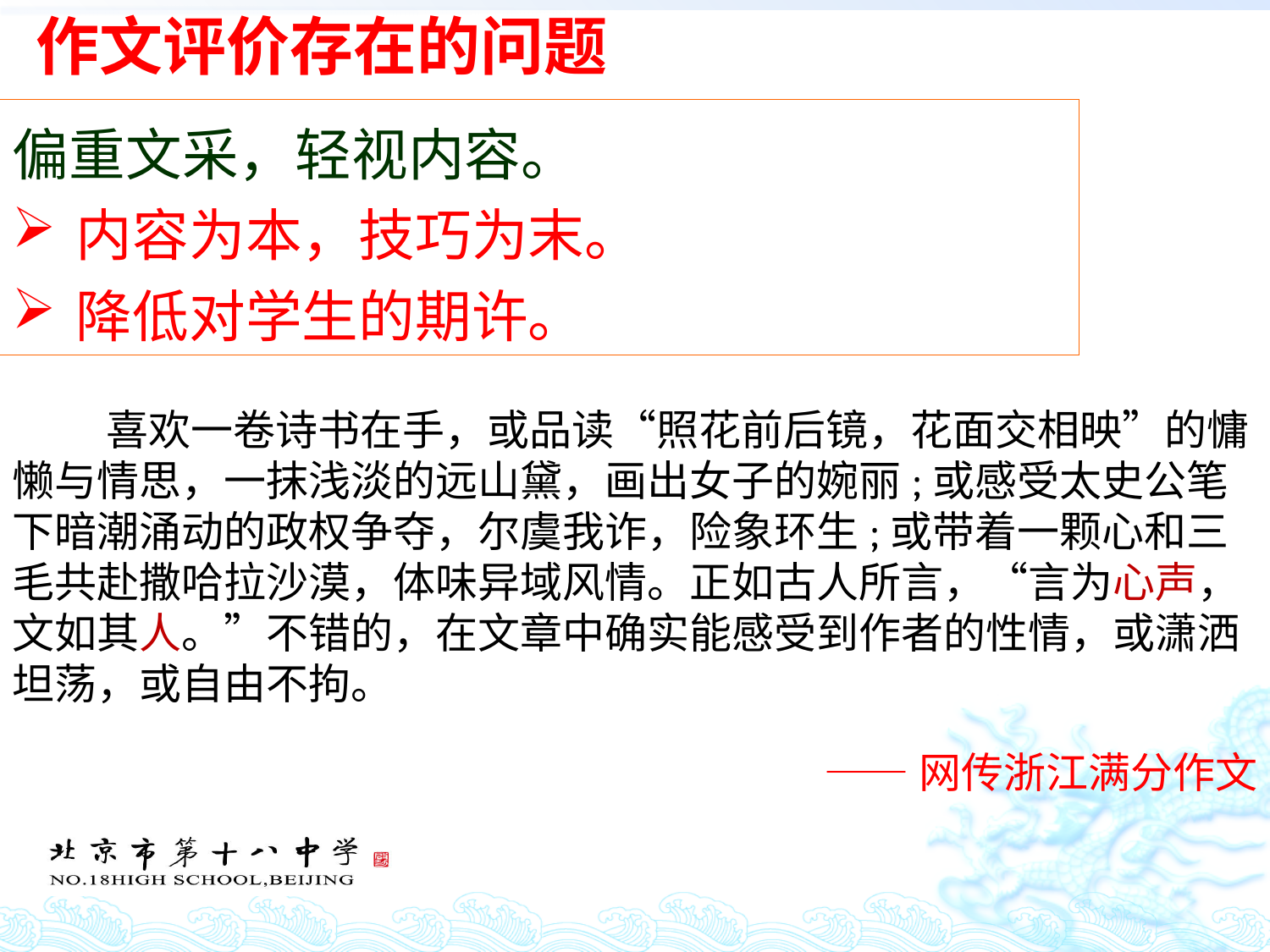

作文评价存在的问题
偏重文采，轻视内容。
内容为本，技巧为末。
降低对学生的期许。
            喜欢一卷诗书在手，或品读“照花前后镜，花面交相映”的慵懒与情思，一抹浅淡的远山黛，画出女子的婉丽;或感受太史公笔下暗潮涌动的政权争夺，尔虞我诈，险象环生;或带着一颗心和三毛共赴撒哈拉沙漠，体味异域风情。正如古人所言，“言为心声，文如其人。”不错的，在文章中确实能感受到作者的性情，或潇洒坦荡，或自由不拘。

  ——网传浙江满分作文